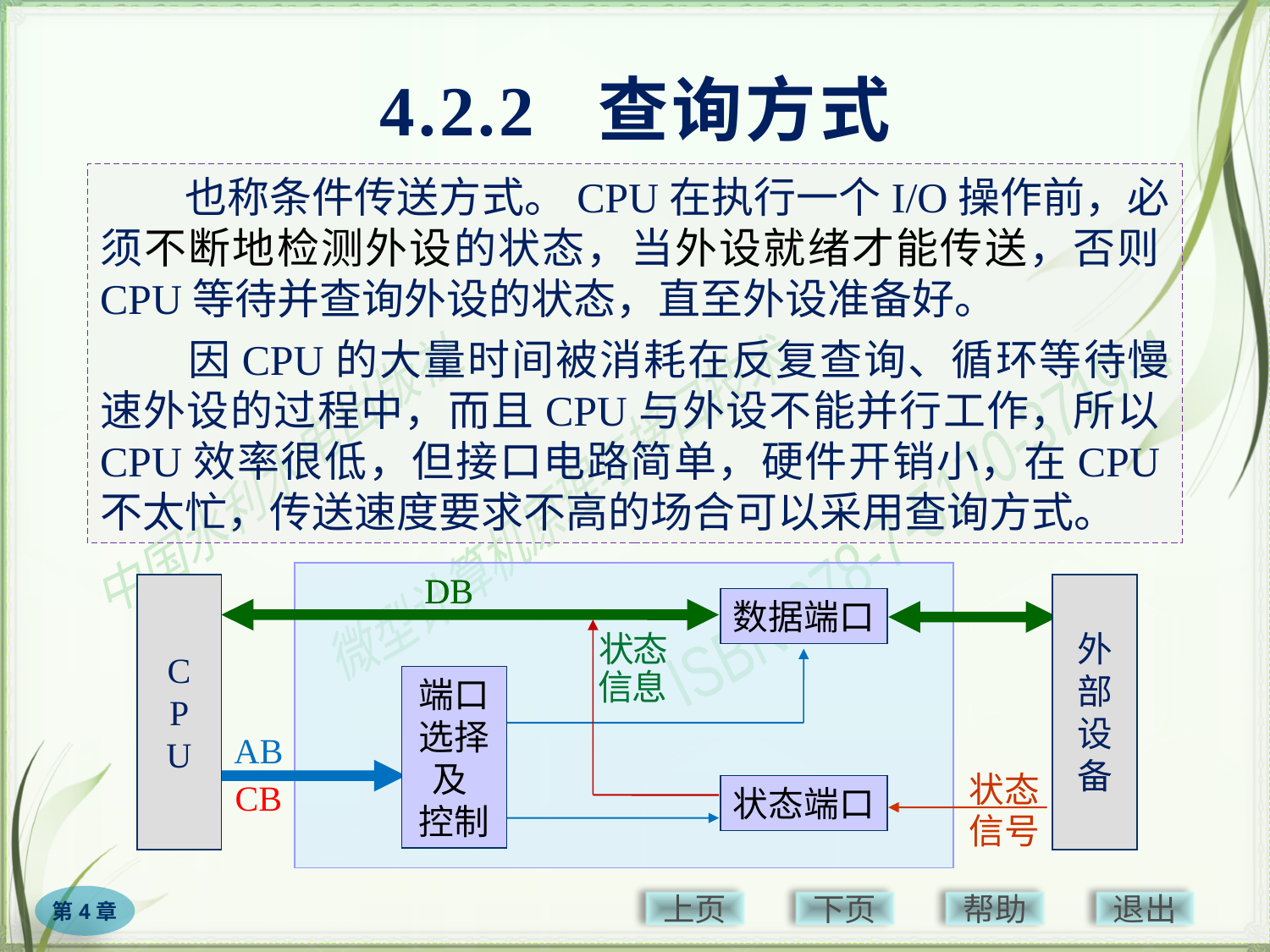

# 4.2.2  查询方式
　　也称条件传送方式。CPU在执行一个I/O操作前，必须不断地检测外设的状态，当外设就绪才能传送，否则CPU等待并查询外设的状态，直至外设准备好。
　　因CPU的大量时间被消耗在反复查询、循环等待慢速外设的过程中，而且CPU与外设不能并行工作，所以CPU效率很低，但接口电路简单，硬件开销小，在CPU不太忙，传送速度要求不高的场合可以采用查询方式。
DB

DB

状态信息

状态
信号

C
P
U
外部设备
数据端口
端口选择及
控制
状态端口

AB
CB